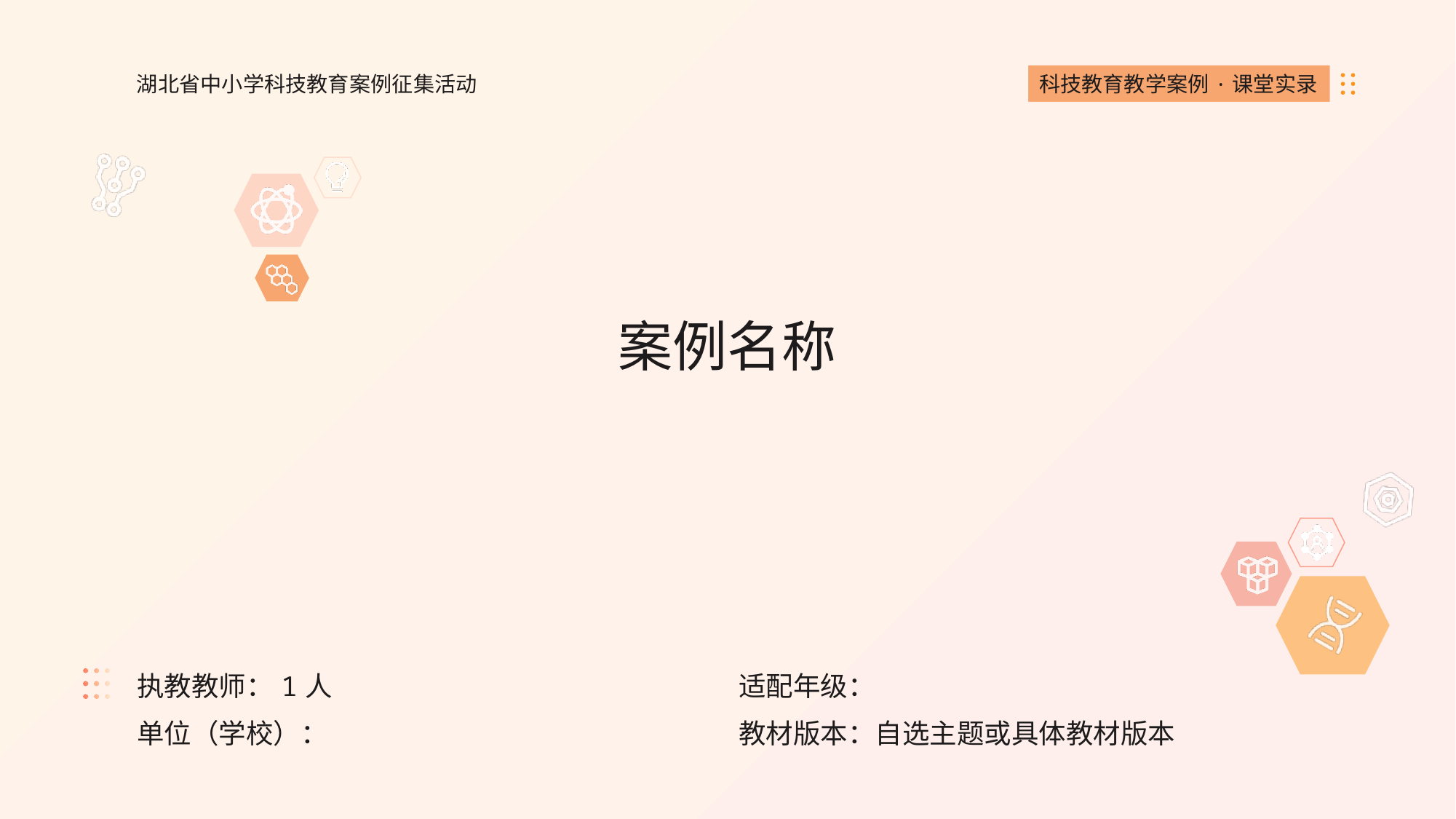

湖北省中小学科技教育案例征集活动
科技教育教学案例·课堂实录
案例名称
| 执教教师：1人 | 适配年级： |
| --- | --- |
| 单位（学校）： | 教材版本：自选主题或具体教材版本 |